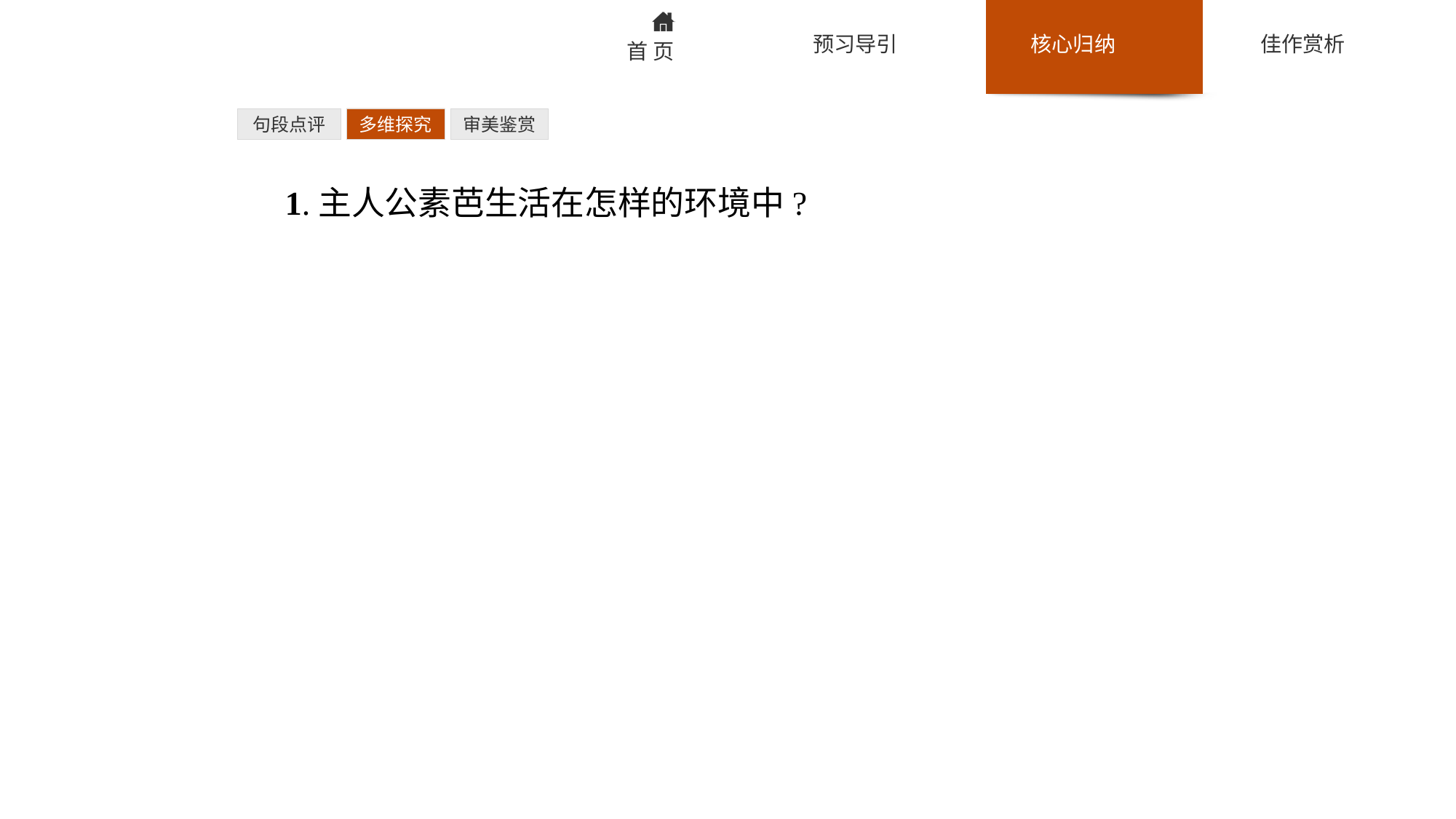

句段点评
多维探究
审美鉴赏
1.主人公素芭生活在怎样的环境中?
提示:(1)自然环境:素芭生活在一个美丽如画的地方,有远离尘嚣的小村庄、小溪、小鸟、树叶、蟋蟀,仿佛是世外桃源。
(2)人文环境:①父母对素芭很冷漠,对女儿的内心和女儿今后的生活根本没有丝毫的担心。在这里,我们看不到人性的美好,看不到亲情的可贵,仅仅因为素芭是个哑女!②村里人似乎把这个哑女看成是村子的一个耻辱,一个不祥之物。③唯一的朋友帕勒达帕也并不是真正关注她、理解她。
素芭没能从她的乡亲,甚至是她的父母、朋友那里得到理解和关爱。她只能从动物朋友那里寻找安慰,得到温暖,只好扑倒在人类的无言的大地母亲的怀里哭诉。素芭生活的这个地方的确是一个美丽如画的地方,同时也是一个人情冷漠的地方。